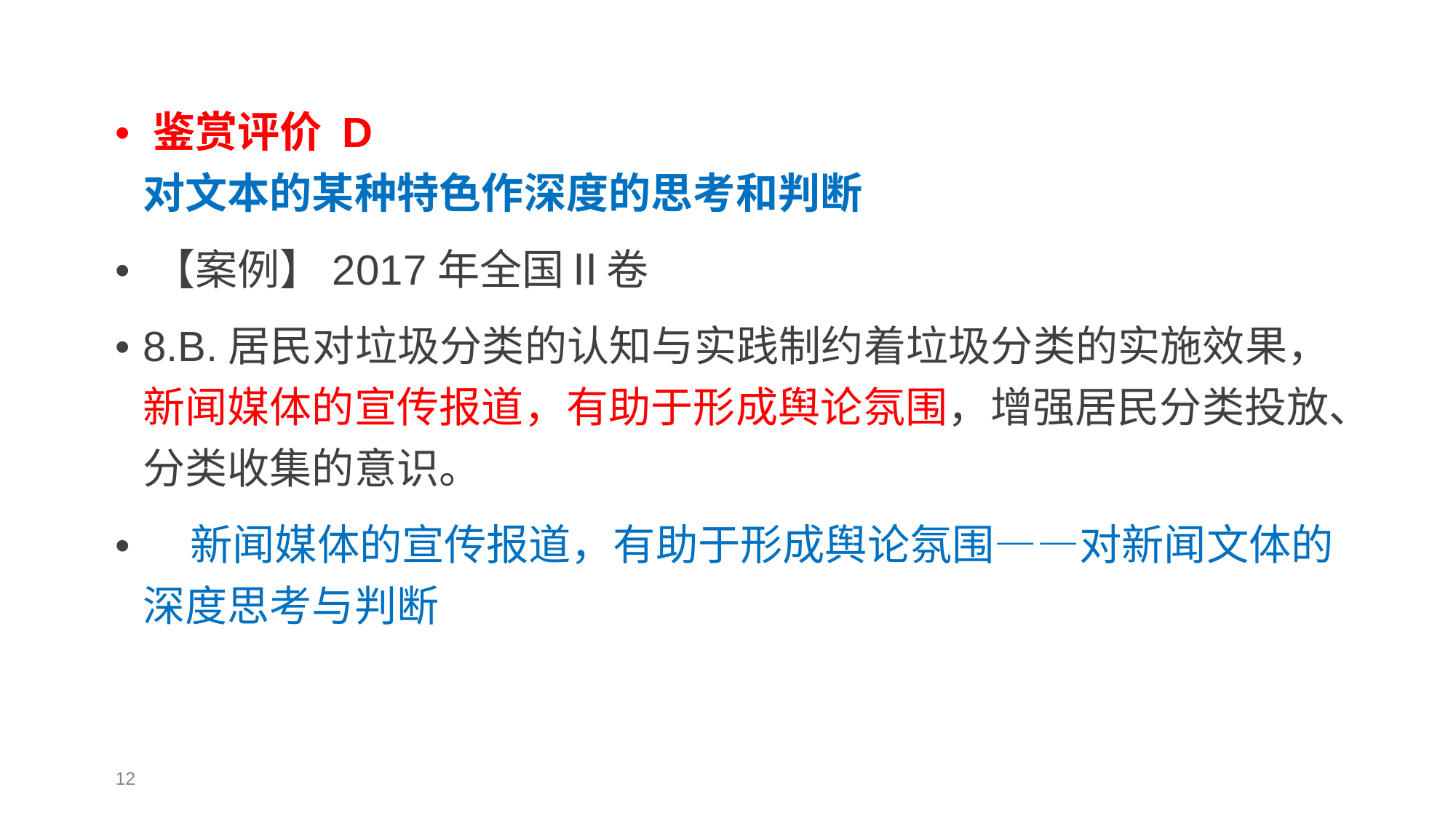

• 鉴赏评价 D
对文本的某种特色作深度的思考和判断
• 【案例】2017年全国Ⅱ卷
• 8.B.居民对垃圾分类的认知与实践制约着垃圾分类的实施效果， 新闻媒体的宣传报道，有助于形成舆论氛围，增强居民分类投放、 分类收集的意识。
• 新闻媒体的宣传报道，有助于形成舆论氛围——对新闻文体的 深度思考与判断
12